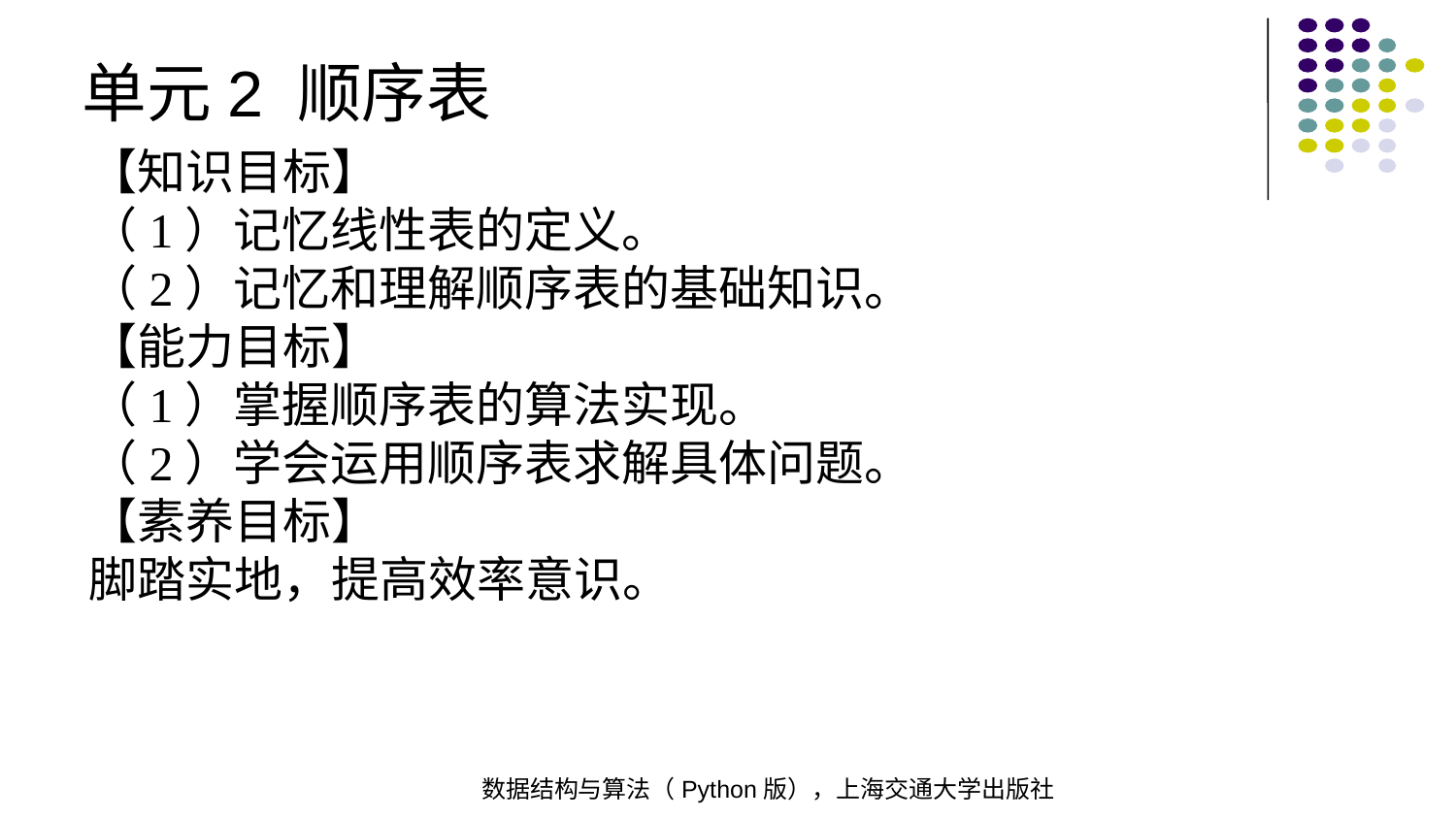

单元2 顺序表
【知识目标】
（1）记忆线性表的定义。
（2）记忆和理解顺序表的基础知识。
【能力目标】
（1）掌握顺序表的算法实现。
（2）学会运用顺序表求解具体问题。
【素养目标】
脚踏实地，提高效率意识。